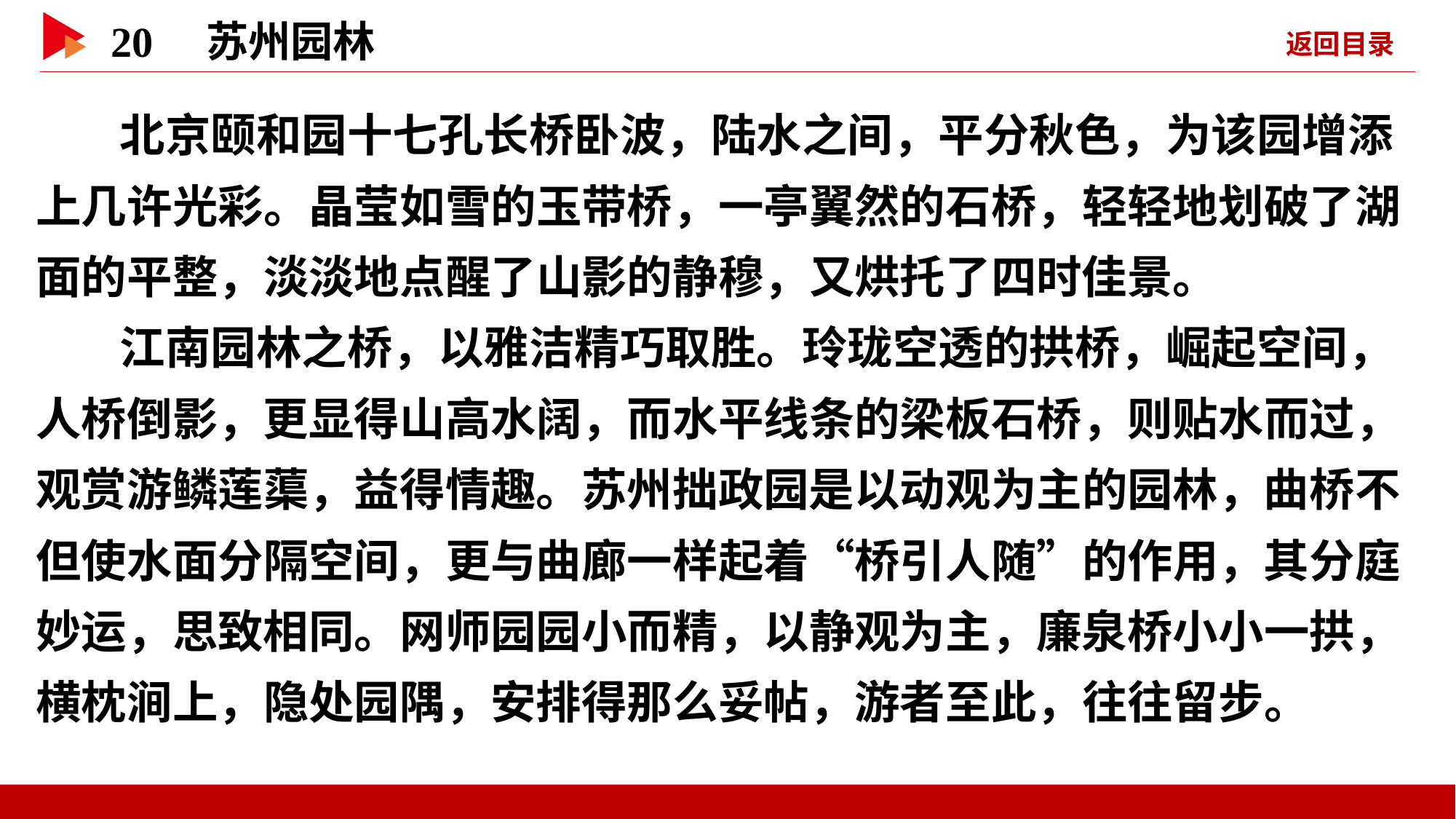

北京颐和园十七孔长桥卧波，陆水之间，平分秋色，为该园增添上几许光彩。晶莹如雪的玉带桥，一亭翼然的石桥，轻轻地划破了湖面的平整，淡淡地点醒了山影的静穆，又烘托了四时佳景。
江南园林之桥，以雅洁精巧取胜。玲珑空透的拱桥，崛起空间，人桥倒影，更显得山高水阔，而水平线条的梁板石桥，则贴水而过，观赏游鳞莲蕖，益得情趣。苏州拙政园是以动观为主的园林，曲桥不但使水面分隔空间，更与曲廊一样起着“桥引人随”的作用，其分庭妙运，思致相同。网师园园小而精，以静观为主，廉泉桥小小一拱，横枕涧上，隐处园隅，安排得那么妥帖，游者至此，往往留步。